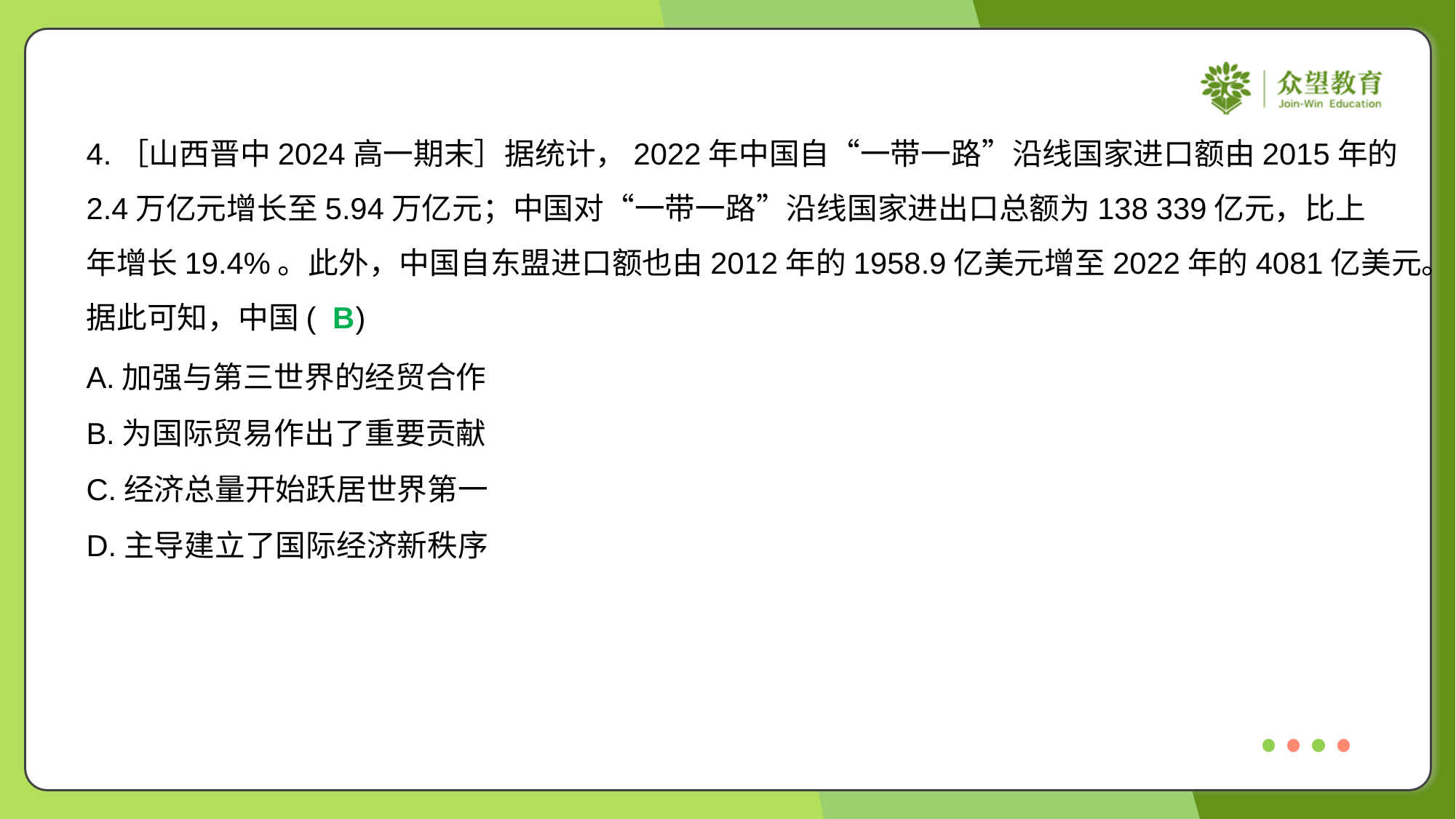

4.［山西晋中2024高一期末］据统计，2022年中国自“一带一路”沿线国家进口额由2015年的
2.4万亿元增长至5.94万亿元；中国对“一带一路”沿线国家进出口总额为138 339亿元，比上
年增长19.4%。此外，中国自东盟进口额也由2012年的1958.9亿美元增至2022年的4081亿美元。
据此可知，中国(     )
B
A.加强与第三世界的经贸合作
B.为国际贸易作出了重要贡献
C.经济总量开始跃居世界第一
D.主导建立了国际经济新秩序